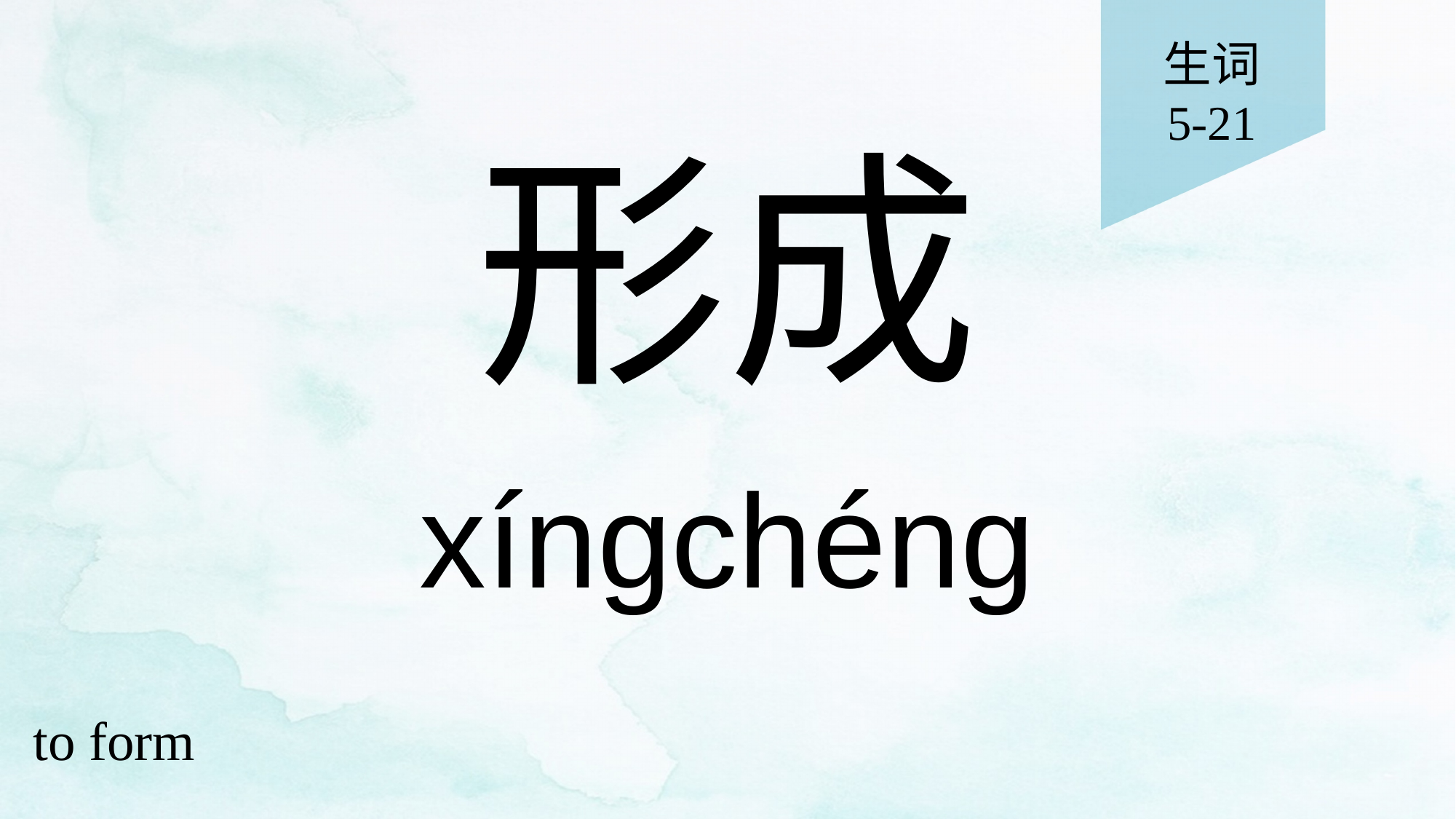

生词
5-21
# 形成
xíngchéng
to form